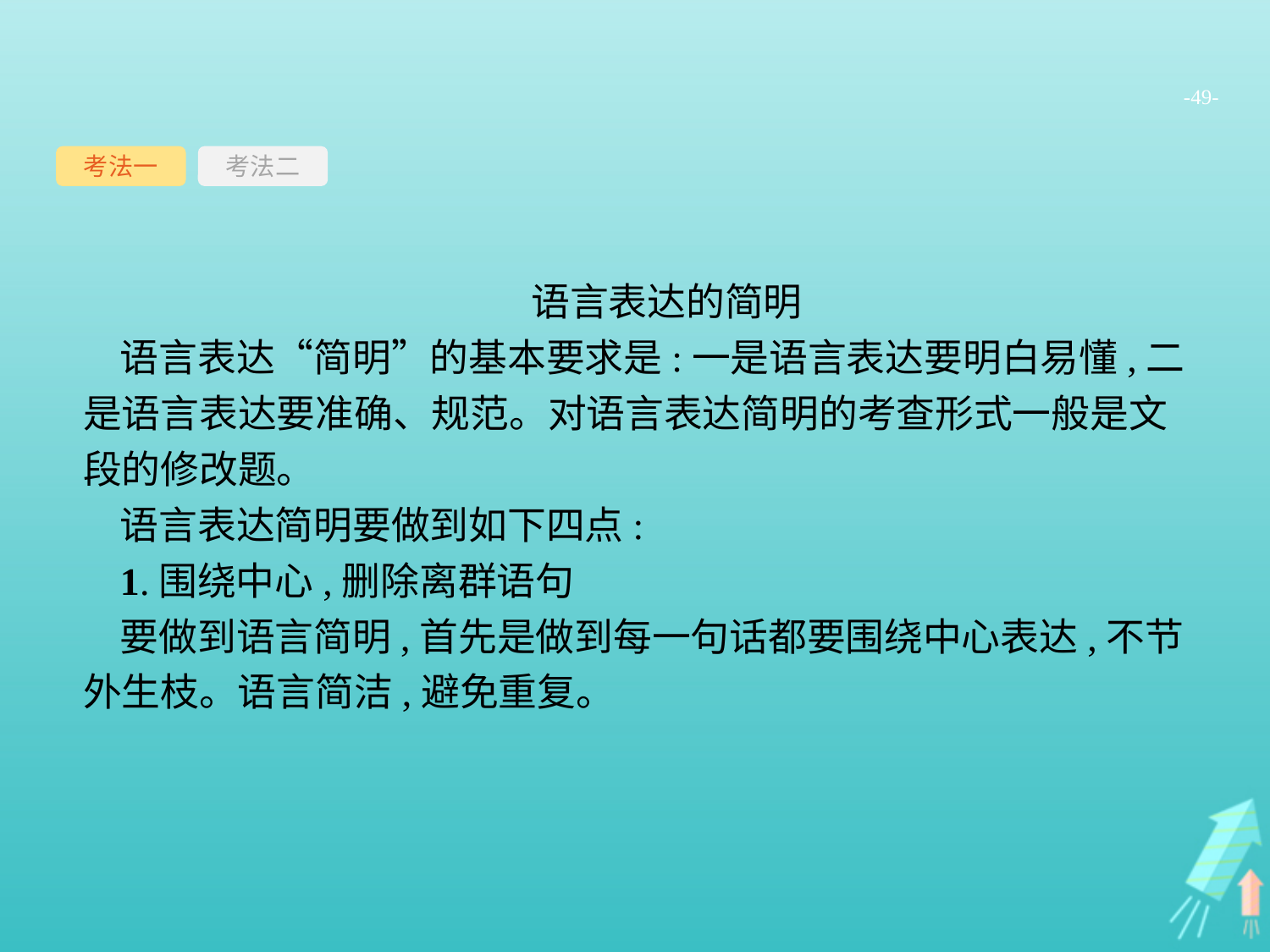

-49-
考法一
考法二
语言表达的简明
语言表达“简明”的基本要求是:一是语言表达要明白易懂,二是语言表达要准确、规范。对语言表达简明的考查形式一般是文段的修改题。
语言表达简明要做到如下四点:
1.围绕中心,删除离群语句
要做到语言简明,首先是做到每一句话都要围绕中心表达,不节外生枝。语言简洁,避免重复。